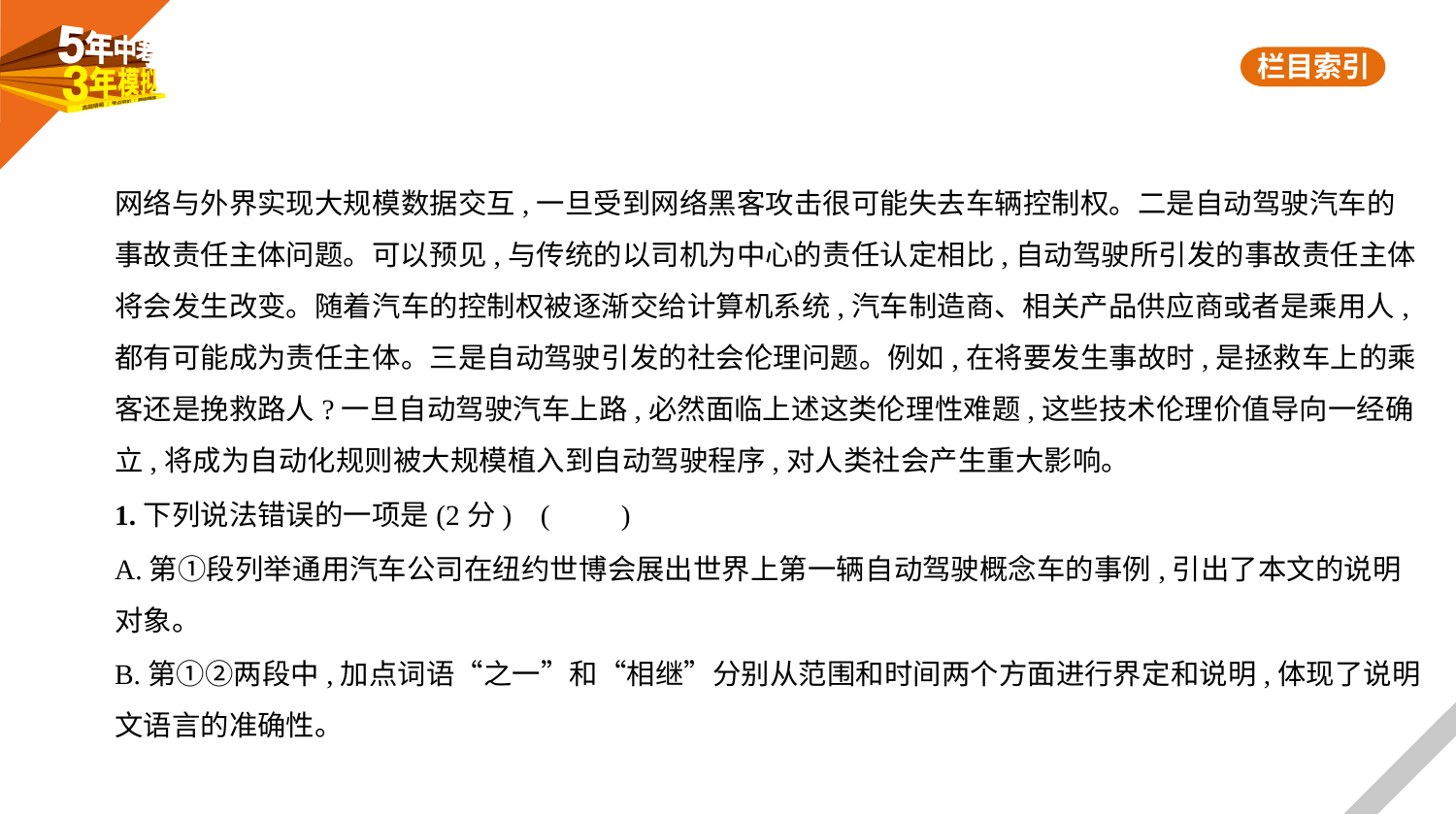

网络与外界实现大规模数据交互,一旦受到网络黑客攻击很可能失去车辆控制权。二是自动驾驶汽车的
事故责任主体问题。可以预见,与传统的以司机为中心的责任认定相比,自动驾驶所引发的事故责任主体
将会发生改变。随着汽车的控制权被逐渐交给计算机系统,汽车制造商、相关产品供应商或者是乘用人,
都有可能成为责任主体。三是自动驾驶引发的社会伦理问题。例如,在将要发生事故时,是拯救车上的乘
客还是挽救路人?一旦自动驾驶汽车上路,必然面临上述这类伦理性难题,这些技术伦理价值导向一经确
立,将成为自动化规则被大规模植入到自动驾驶程序,对人类社会产生重大影响。
1.下列说法错误的一项是(2分) (　　)
A.第①段列举通用汽车公司在纽约世博会展出世界上第一辆自动驾驶概念车的事例,引出了本文的说明
对象。
B.第①②两段中,加点词语“之一”和“相继”分别从范围和时间两个方面进行界定和说明,体现了说明
文语言的准确性。